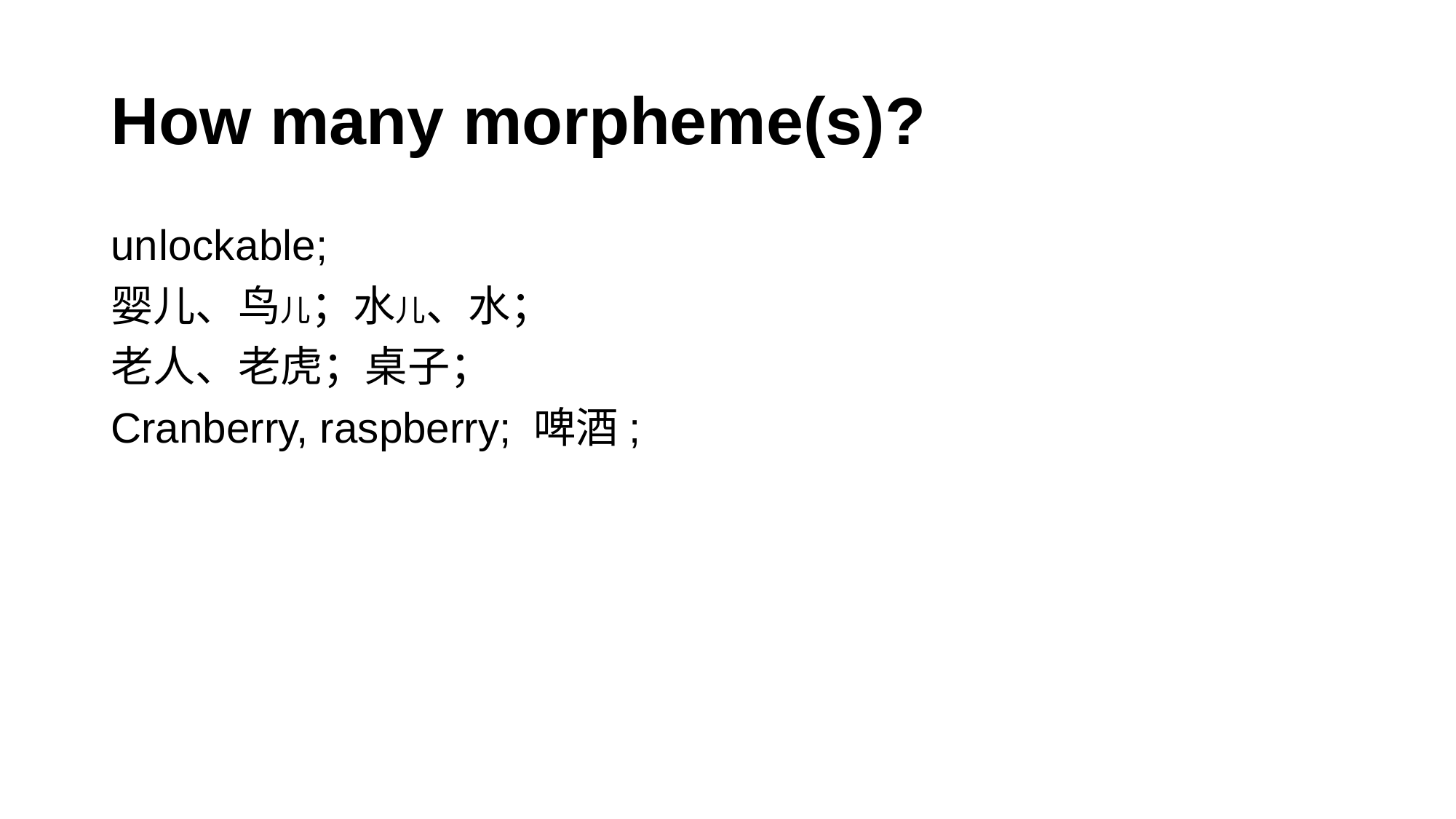

# How many morpheme(s)?
un- lock -able;
婴儿、鸟儿；水儿、水；
老人、老虎；桌子；
Cranberry, raspberry; 啤酒;